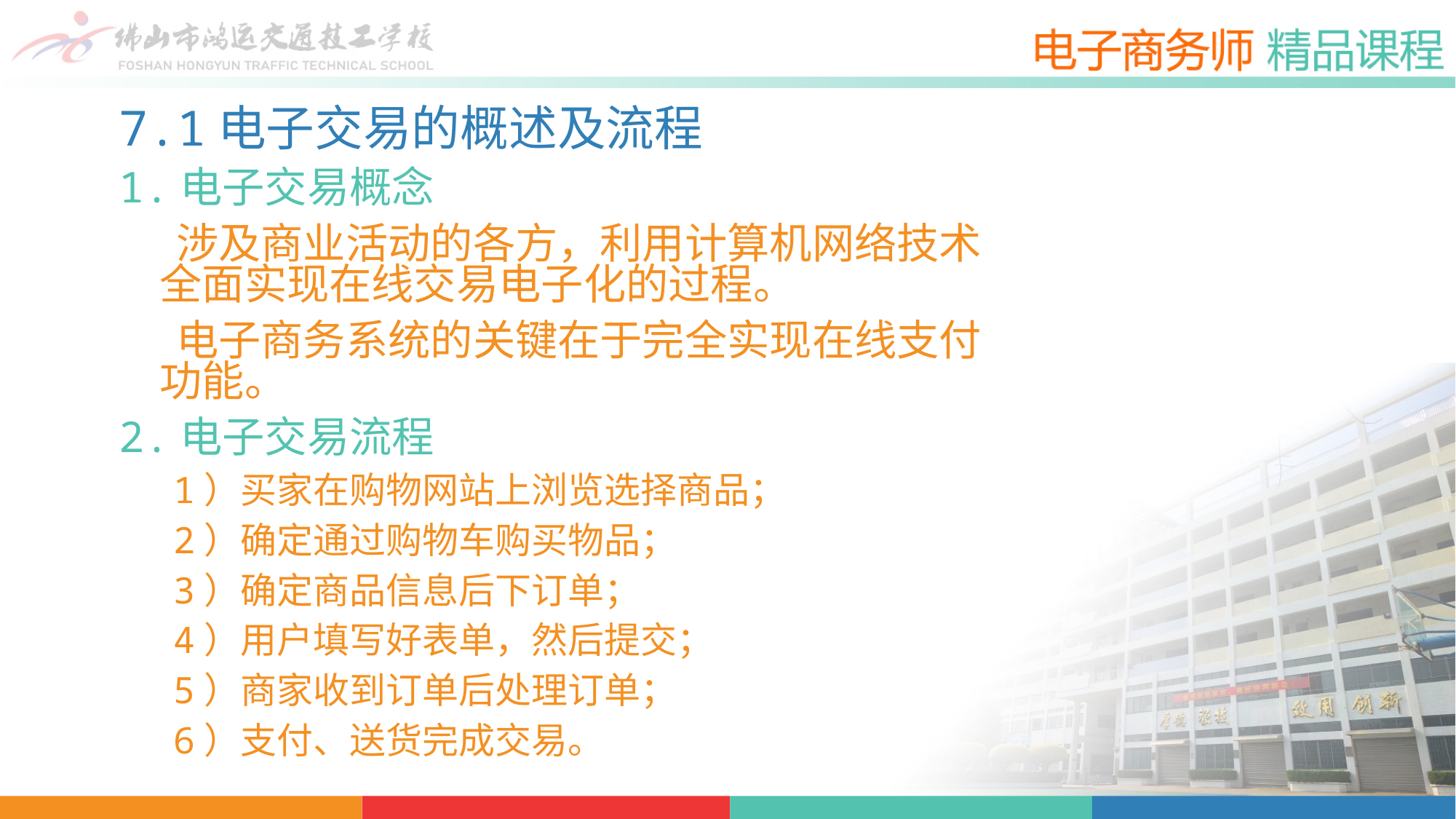

7.1电子交易的概述及流程
1.电子交易概念
     涉及商业活动的各方，利用计算机网络技术全面实现在线交易电子化的过程。
     电子商务系统的关键在于完全实现在线支付功能。
2.电子交易流程
1）买家在购物网站上浏览选择商品；
2）确定通过购物车购买物品；
3）确定商品信息后下订单；
4）用户填写好表单，然后提交；
5）商家收到订单后处理订单；
6）支付、送货完成交易。